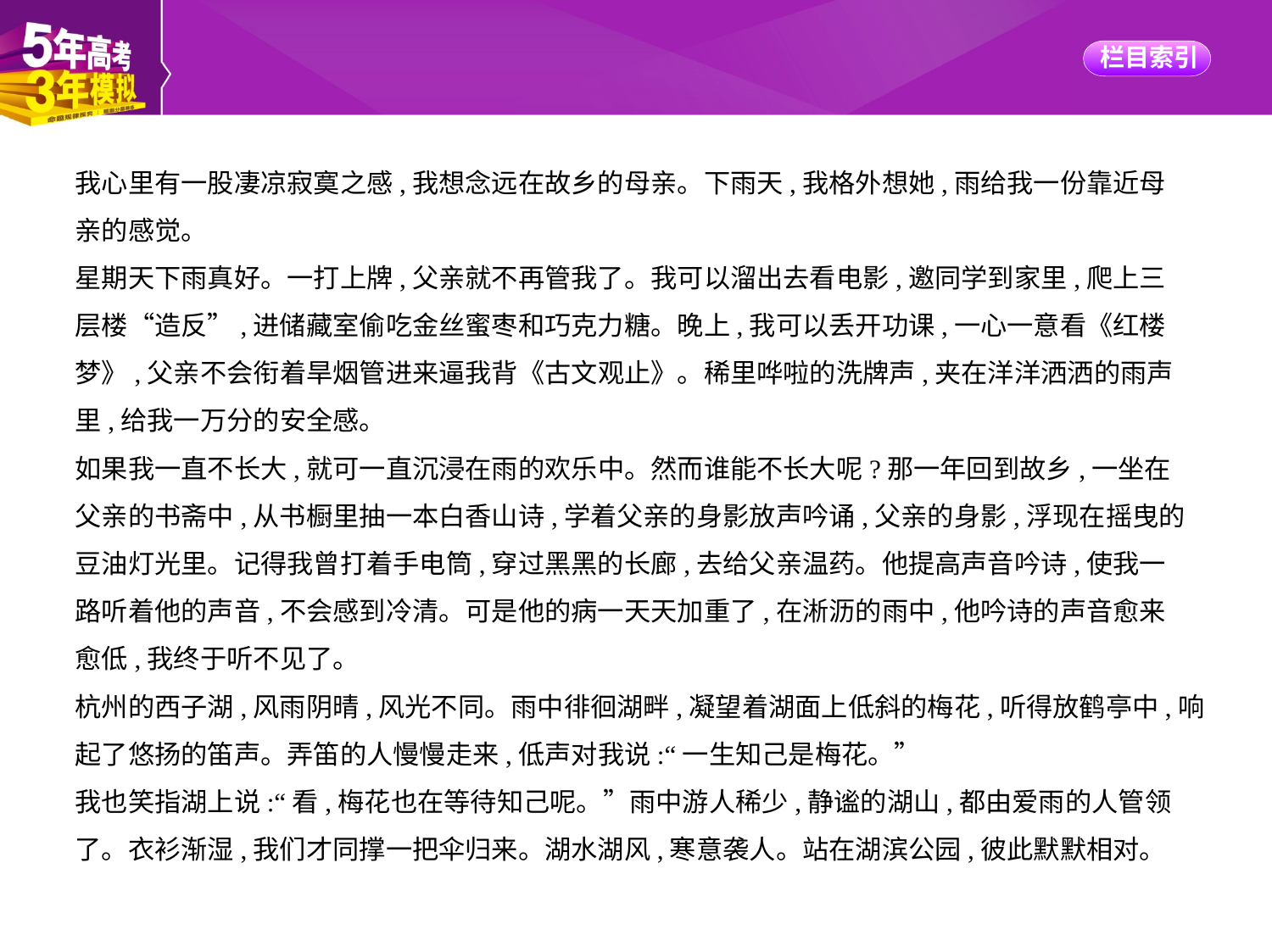

我心里有一股凄凉寂寞之感,我想念远在故乡的母亲。下雨天,我格外想她,雨给我一份靠近母
亲的感觉。
星期天下雨真好。一打上牌,父亲就不再管我了。我可以溜出去看电影,邀同学到家里,爬上三
层楼“造反”,进储藏室偷吃金丝蜜枣和巧克力糖。晚上,我可以丢开功课,一心一意看《红楼
梦》,父亲不会衔着旱烟管进来逼我背《古文观止》。稀里哗啦的洗牌声,夹在洋洋洒洒的雨声
里,给我一万分的安全感。
如果我一直不长大,就可一直沉浸在雨的欢乐中。然而谁能不长大呢?那一年回到故乡,一坐在
父亲的书斋中,从书橱里抽一本白香山诗,学着父亲的身影放声吟诵,父亲的身影,浮现在摇曳的
豆油灯光里。记得我曾打着手电筒,穿过黑黑的长廊,去给父亲温药。他提高声音吟诗,使我一
路听着他的声音,不会感到冷清。可是他的病一天天加重了,在淅沥的雨中,他吟诗的声音愈来
愈低,我终于听不见了。
杭州的西子湖,风雨阴晴,风光不同。雨中徘徊湖畔,凝望着湖面上低斜的梅花,听得放鹤亭中,响
起了悠扬的笛声。弄笛的人慢慢走来,低声对我说:“一生知己是梅花。”
我也笑指湖上说:“看,梅花也在等待知己呢。”雨中游人稀少,静谧的湖山,都由爱雨的人管领
了。衣衫渐湿,我们才同撑一把伞归来。湖水湖风,寒意袭人。站在湖滨公园,彼此默默相对。